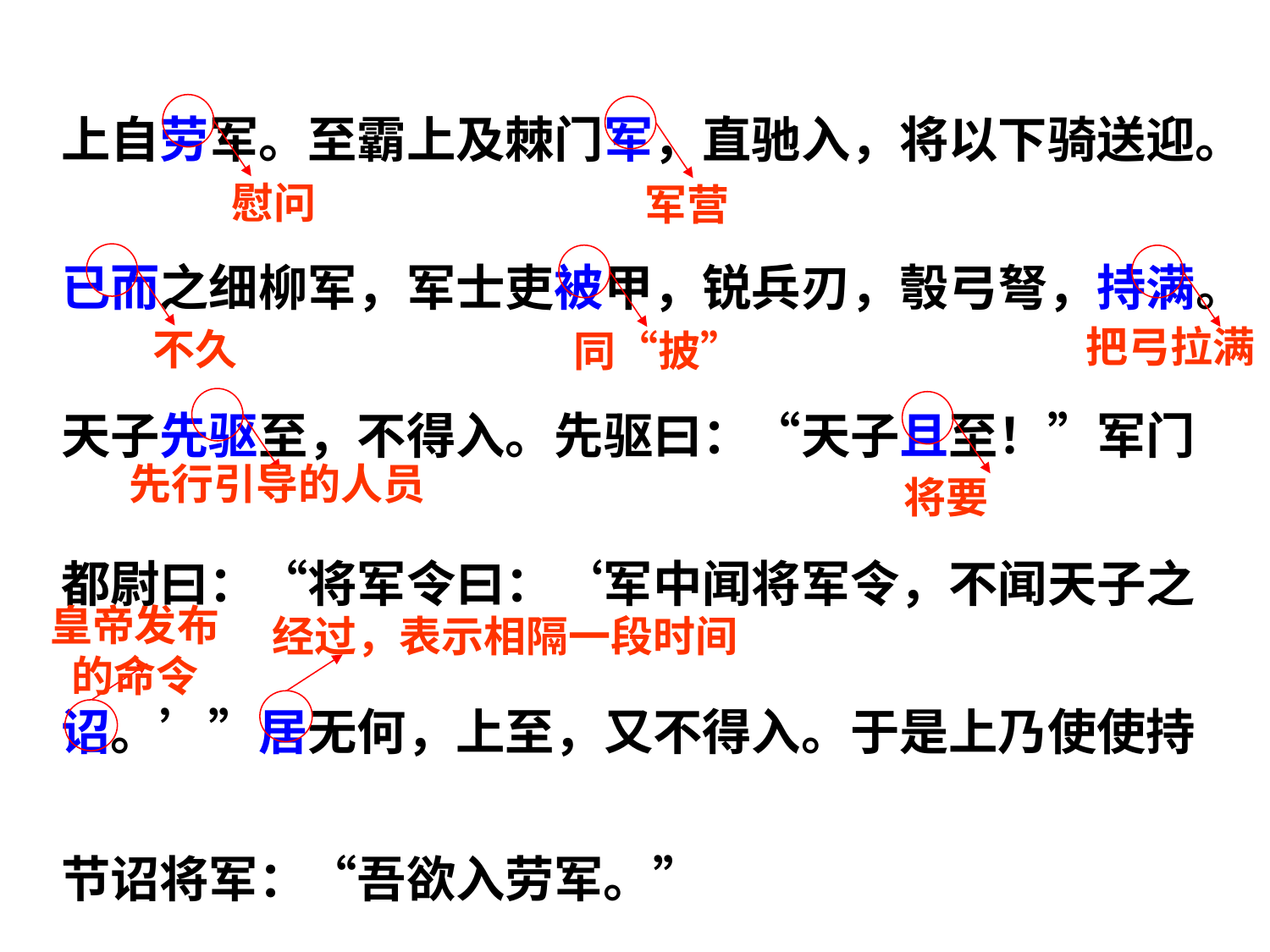

上自劳军。至霸上及棘门军，直驰入，将以下骑送迎。已而之细柳军，军士吏被甲，锐兵刃，彀弓弩，持满。天子先驱至，不得入。先驱曰：“天子且至！”军门都尉曰：“将军令曰：‘军中闻将军令，不闻天子之诏。’”居无何，上至，又不得入。于是上乃使使持节诏将军：“吾欲入劳军。”

慰问
军营

把弓拉满
不久
同“披”

先行引导的人员
将要
皇帝发布的命令
经过，表示相隔一段时间